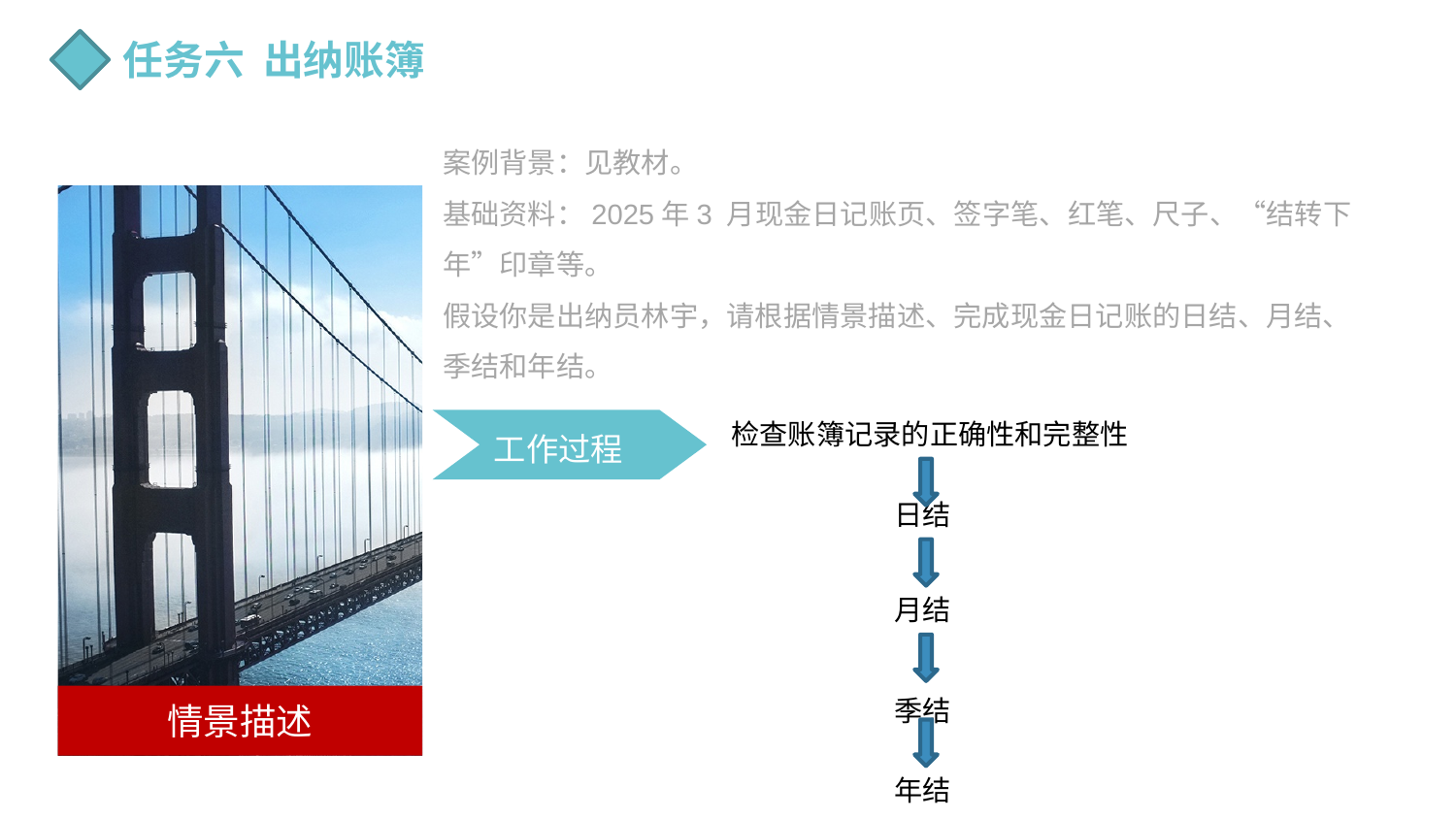

任务六  出纳账簿

案例背景：见教材。
基础资料：2025年3 月现金日记账页、签字笔、红笔、尺子、“结转下年”印章等。
假设你是出纳员林宇，请根据情景描述、完成现金日记账的日结、月结、季结和年结。

情景描述
工作过程
检查账簿记录的正确性和完整性

日结

月结

季结

年结